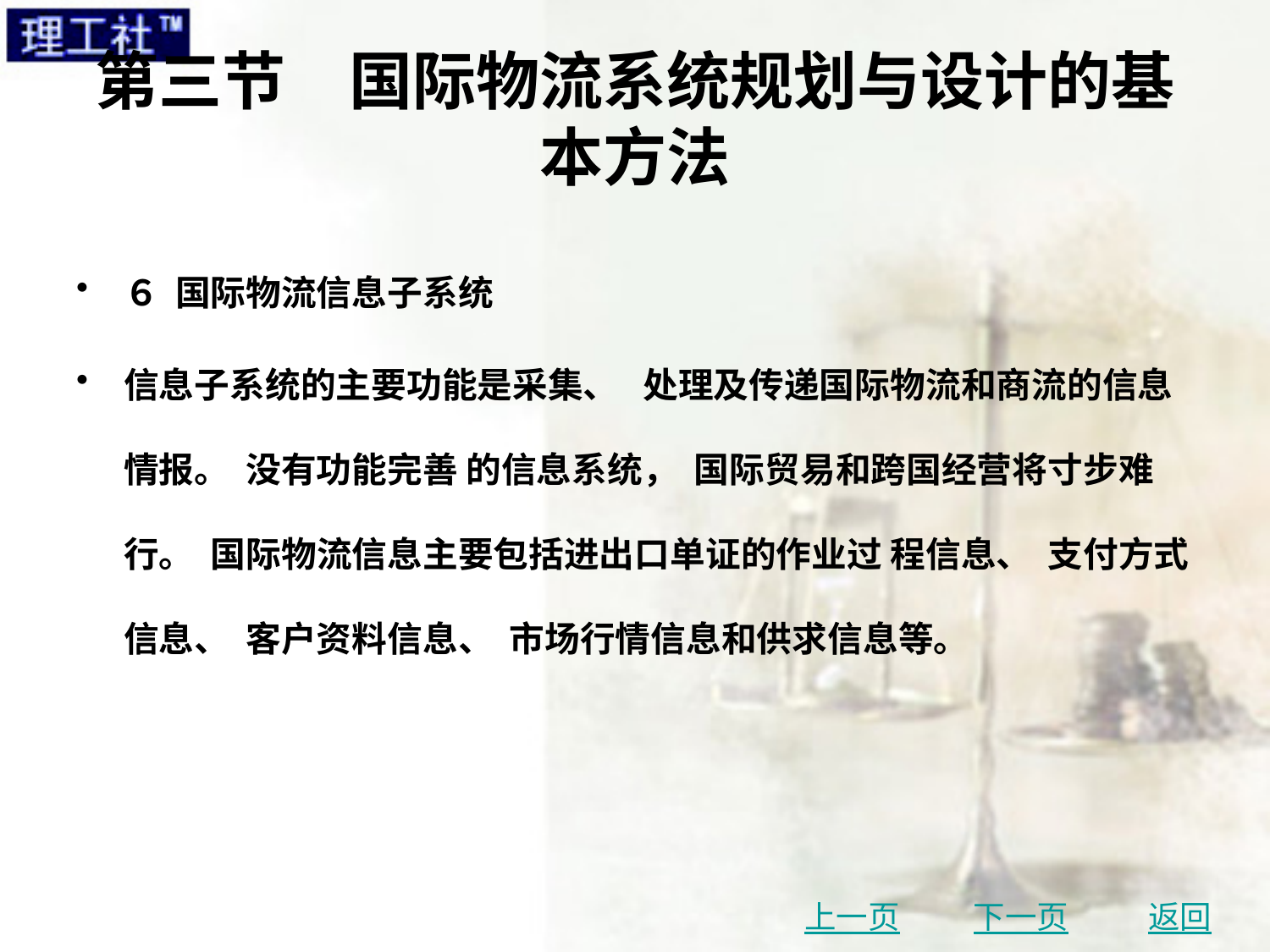

# 第三节　国际物流系统规划与设计的基本方法
６  国际物流信息子系统
信息子系统的主要功能是采集、   处理及传递国际物流和商流的信息情报。  没有功能完善 的信息系统，  国际贸易和跨国经营将寸步难行。  国际物流信息主要包括进出口单证的作业过 程信息、  支付方式信息、  客户资料信息、  市场行情信息和供求信息等。

上一页
下一页
返回